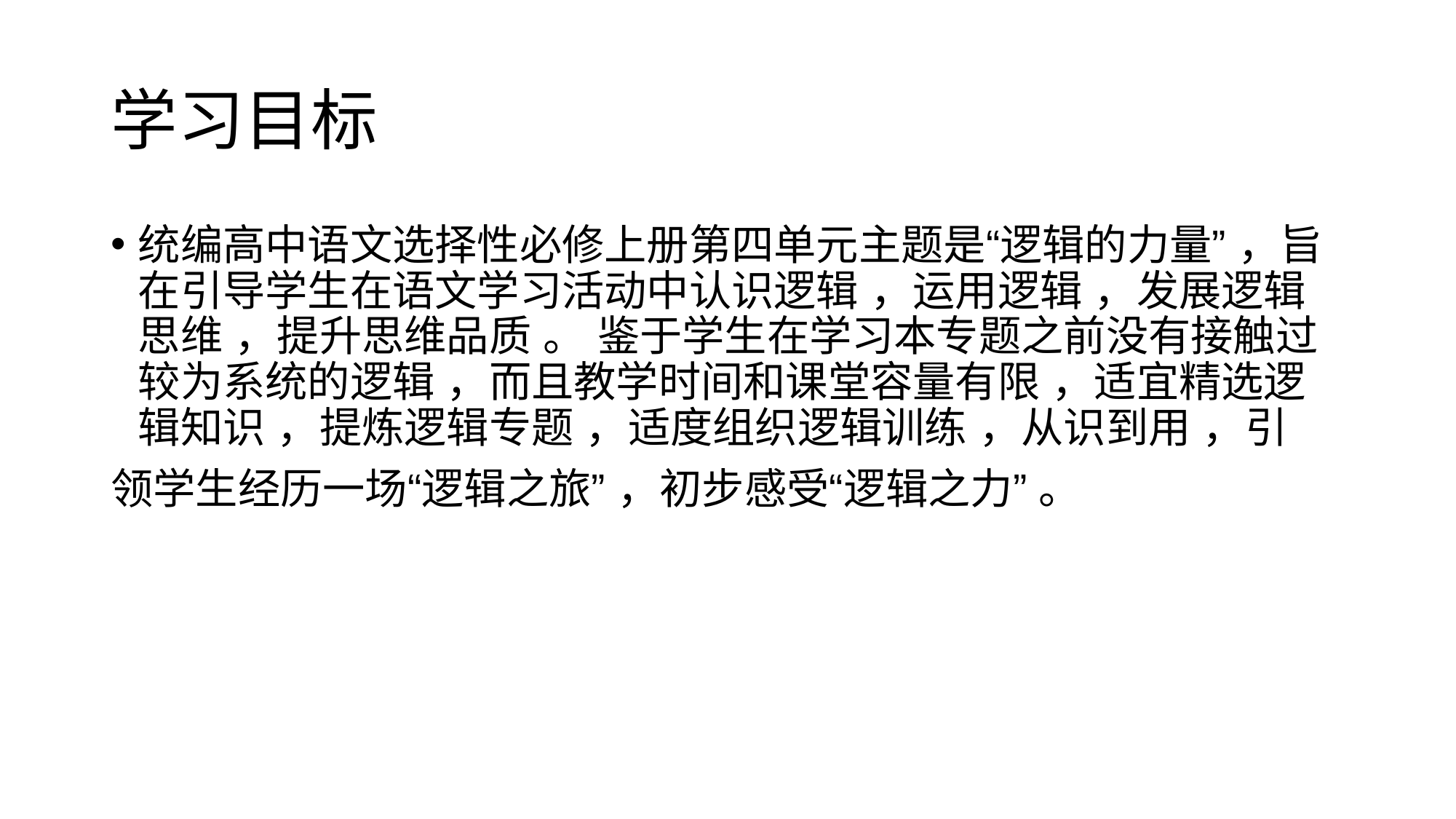

# 学习目标
统编高中语文选择性必修上册第四单元主题是“逻辑的力量” ，旨在引导学生在语文学习活动中认识逻辑 ，运用逻辑 ，发展逻辑思维 ，提升思维品质 。 鉴于学生在学习本专题之前没有接触过较为系统的逻辑 ，而且教学时间和课堂容量有限 ，适宜精选逻辑知识 ，提炼逻辑专题 ，适度组织逻辑训练 ，从识到用 ，引
领学生经历一场“逻辑之旅” ，初步感受“逻辑之力” 。